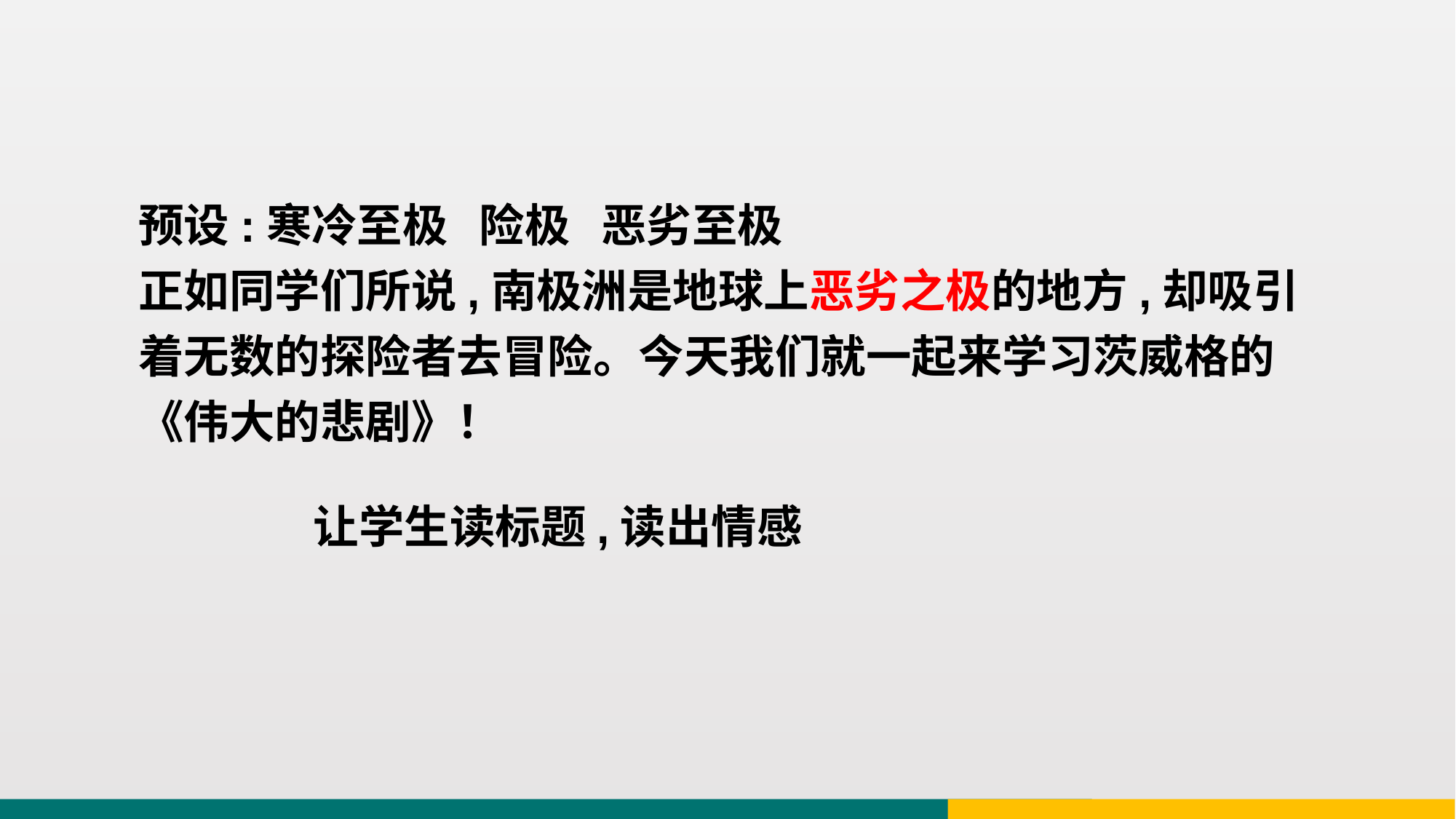

预设:寒冷至极   险极   恶劣至极
正如同学们所说,南极洲是地球上恶劣之极的地方,却吸引着无数的探险者去冒险。今天我们就一起来学习茨威格的《伟大的悲剧》！
让学生读标题,读出情感